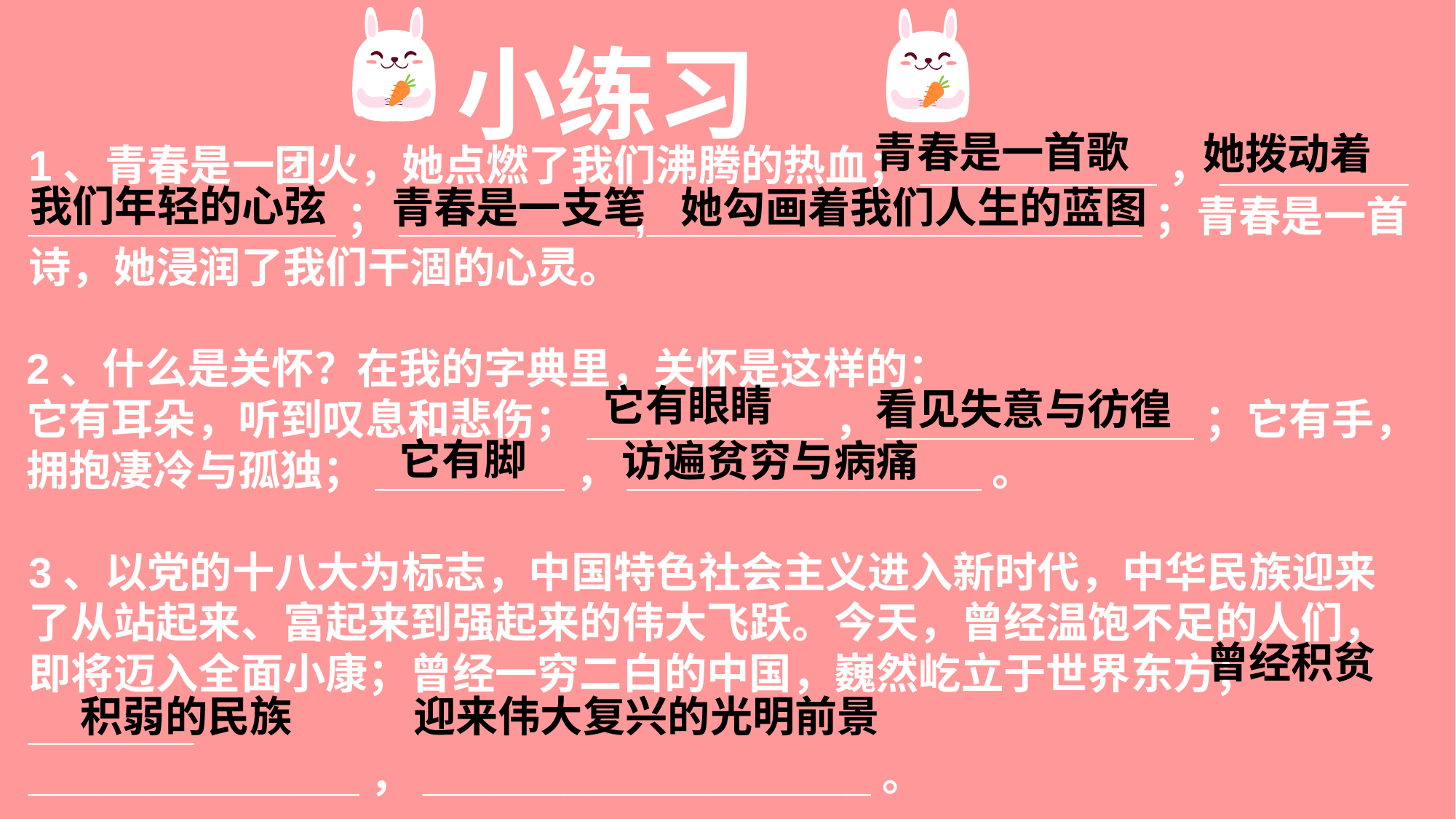

小练习

青春是一首歌
她拨动着
1、青春是一团火，她点燃了我们沸腾的热血；__________，________
_____________；__________,_____________________；青春是一首诗，她浸润了我们干涸的心灵。
我们年轻的心弦
青春是一支笔
她勾画着我们人生的蓝图
2、什么是关怀？在我的字典里，关怀是这样的：
它有耳朵，听到叹息和悲伤；__________，_____________；它有手，拥抱凄冷与孤独；________，_______________。
它有眼睛
看见失意与彷徨
它有脚
访遍贫穷与病痛
3、以党的十八大为标志，中国特色社会主义进入新时代，中华民族迎来了从站起来、富起来到强起来的伟大飞跃。今天，曾经温饱不足的人们，即将迈入全面小康；曾经一穷二白的中国，巍然屹立于世界东方；_______
______________，___________________。
曾经积贫
积弱的民族
迎来伟大复兴的光明前景